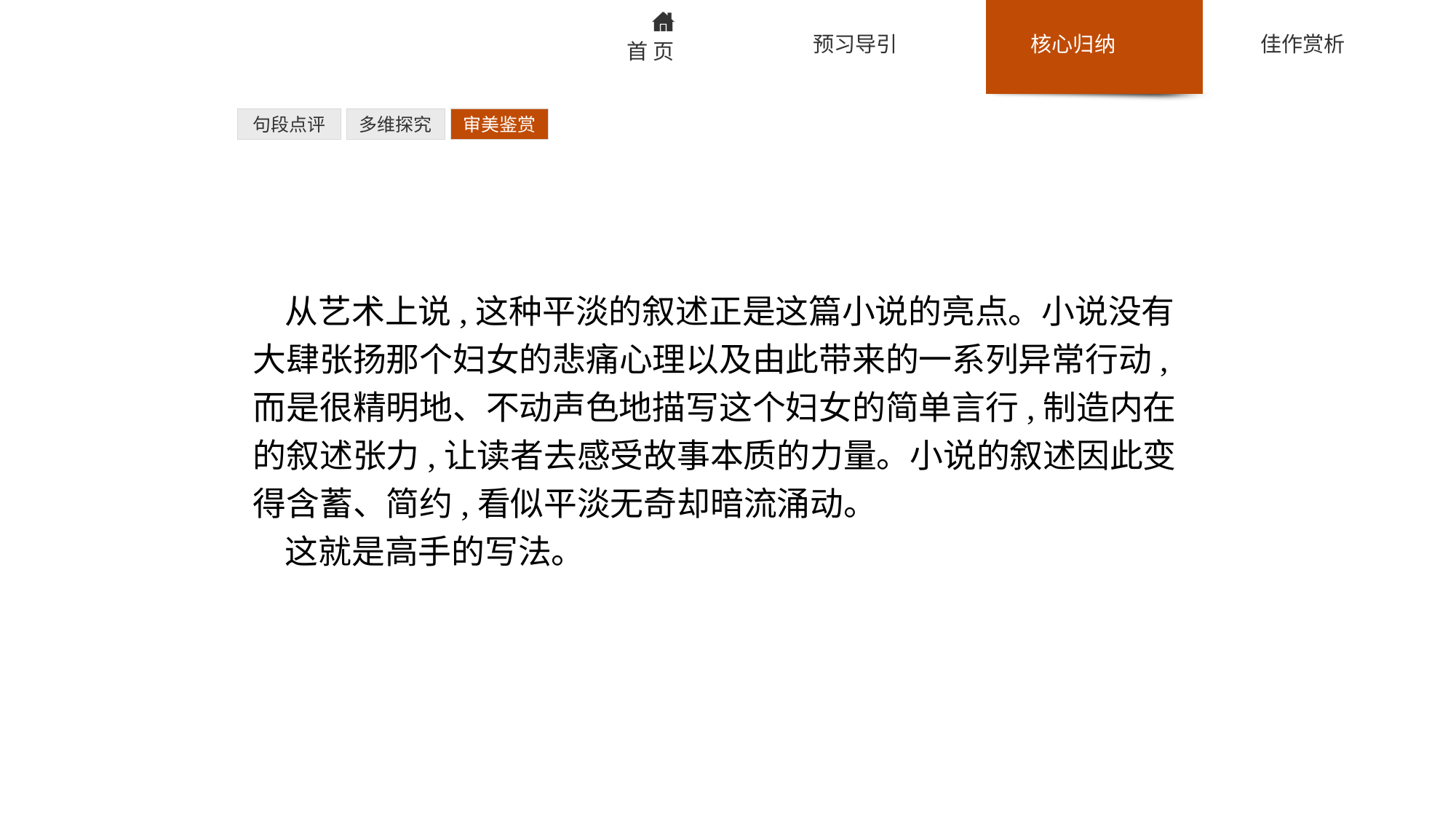

句段点评
多维探究
审美鉴赏
从艺术上说,这种平淡的叙述正是这篇小说的亮点。小说没有大肆张扬那个妇女的悲痛心理以及由此带来的一系列异常行动,而是很精明地、不动声色地描写这个妇女的简单言行,制造内在的叙述张力,让读者去感受故事本质的力量。小说的叙述因此变得含蓄、简约,看似平淡无奇却暗流涌动。
这就是高手的写法。